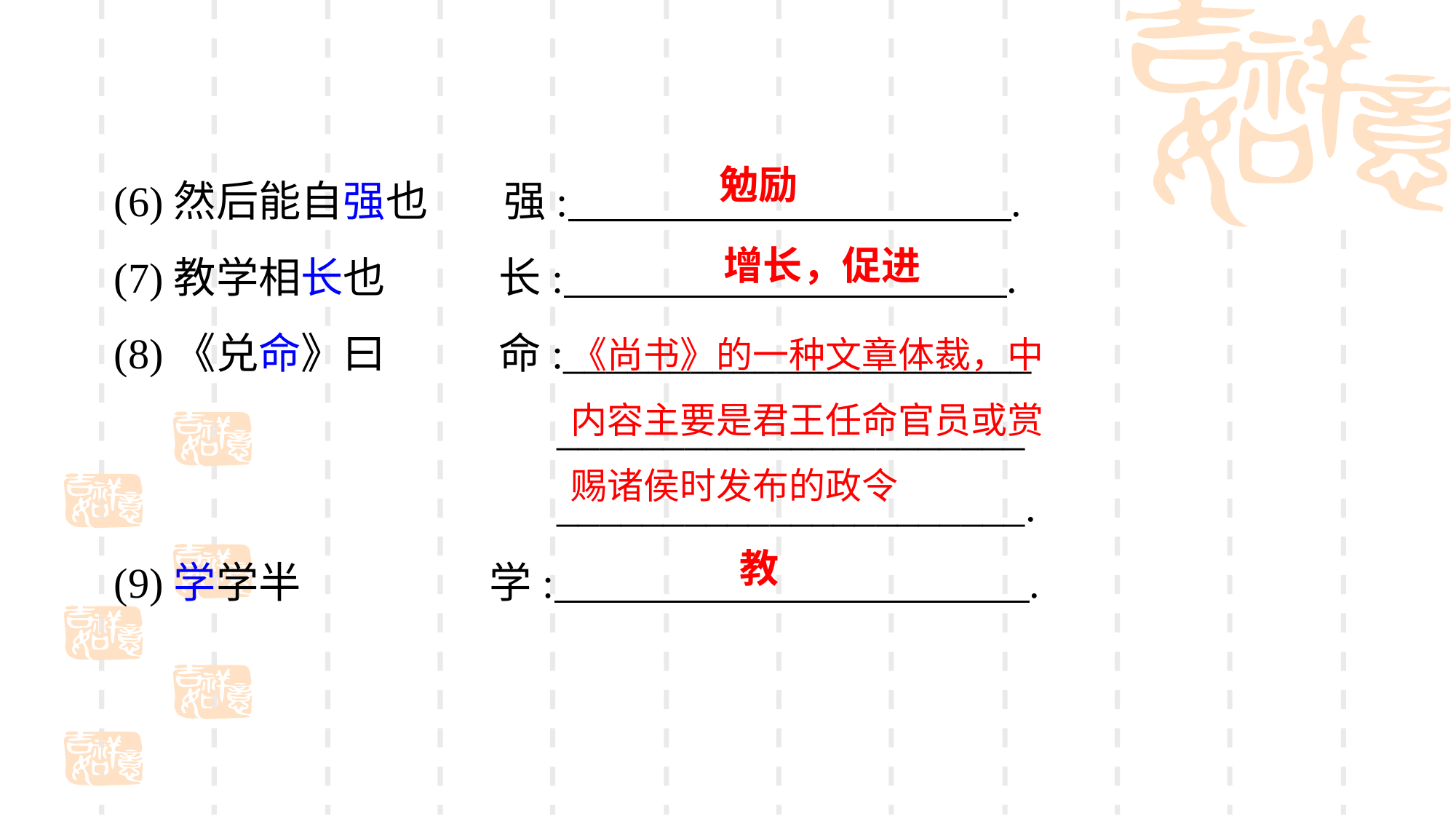

(6)然后能自强也        强:                                          .
(7)教学相长也            长:                                          .
(8)《兑命》曰            命:______________________
                                          ______________________
                                          ______________________.
(9)学学半                    学:                                             .

勉励
增长，促进
《尚书》的一种文章体裁，中内容主要是君王任命官员或赏赐诸侯时发布的政令
教